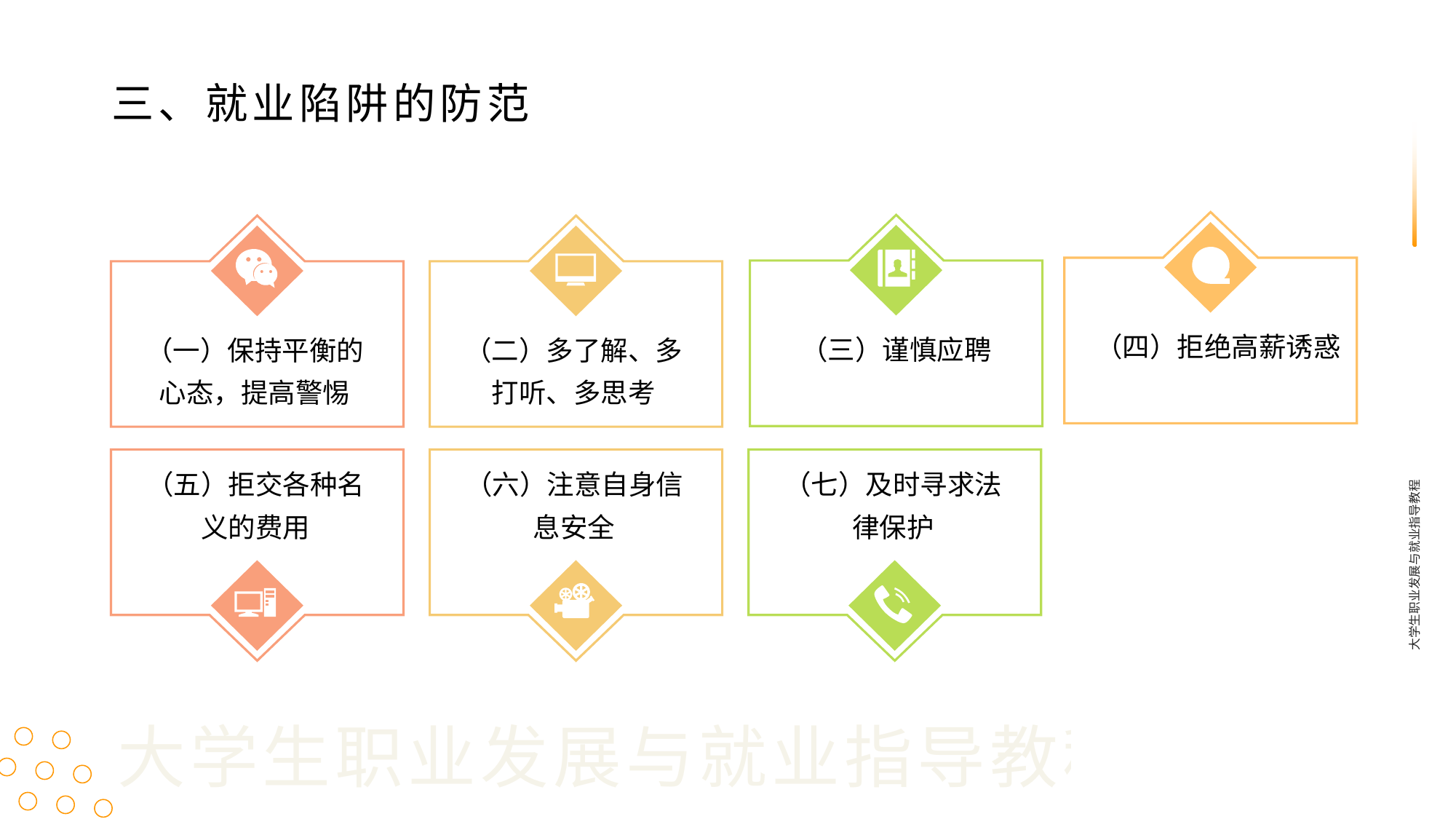

三、就业陷阱的防范

（四）拒绝高薪诱惑

（三）谨慎应聘

（一）保持平衡的心态，提高警惕

（二）多了解、多打听、多思考

（五）拒交各种名义的费用

（六）注意自身信息安全

（七）及时寻求法律保护

大学生职业发展与就业指导教程

大学生职业发展与就业指导教程